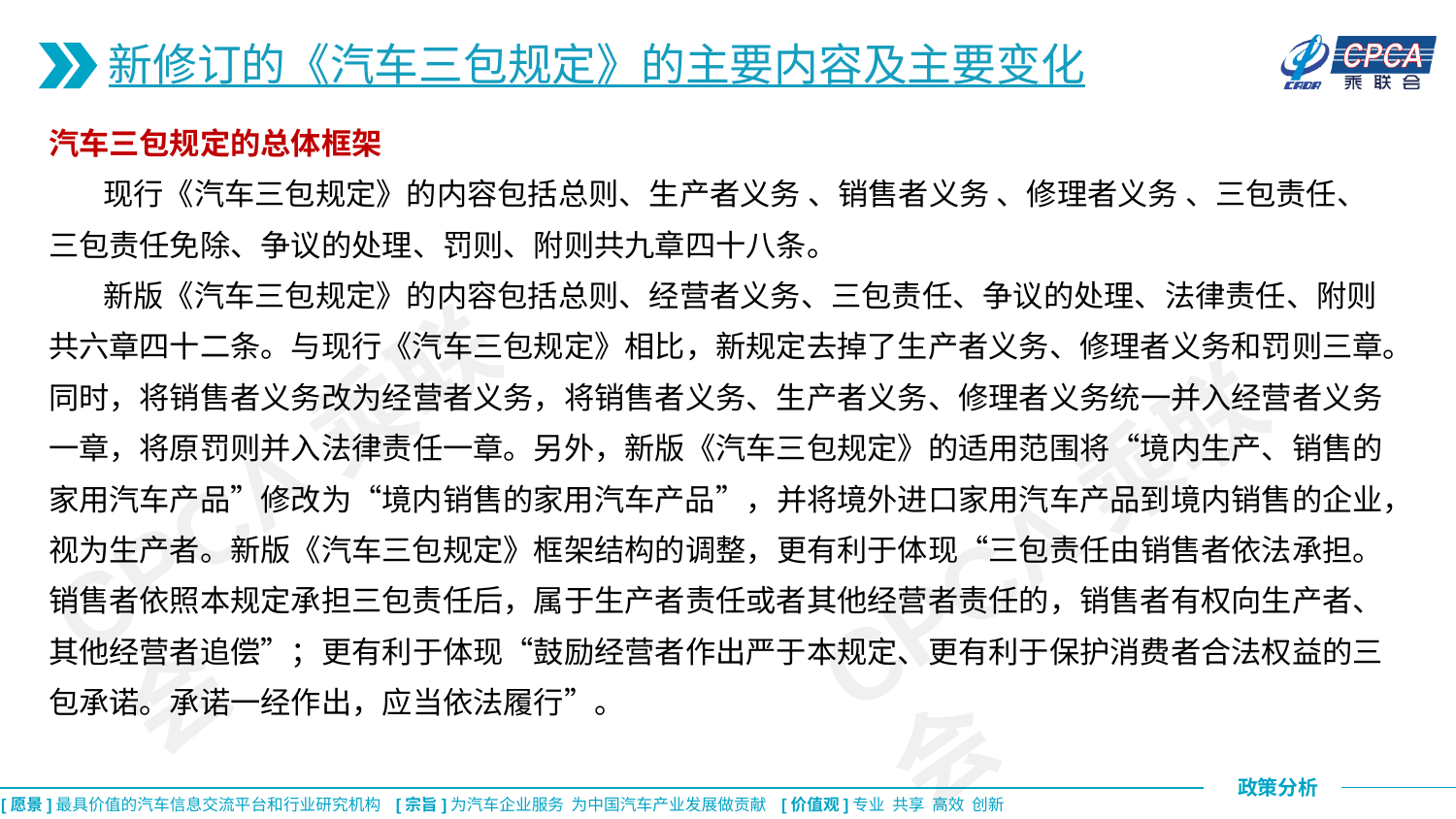

新修订的《汽车三包规定》的主要内容及主要变化
汽车三包规定的总体框架
       现行《汽车三包规定》的内容包括总则、生产者义务 、销售者义务 、修理者义务 、三包责任、三包责任免除、争议的处理、罚则、附则共九章四十八条。
       新版《汽车三包规定》的内容包括总则、经营者义务、三包责任、争议的处理、法律责任、附则共六章四十二条。与现行《汽车三包规定》相比，新规定去掉了生产者义务、修理者义务和罚则三章。同时，将销售者义务改为经营者义务，将销售者义务、生产者义务、修理者义务统一并入经营者义务一章，将原罚则并入法律责任一章。另外，新版《汽车三包规定》的适用范围将“境内生产、销售的家用汽车产品”修改为“境内销售的家用汽车产品”，并将境外进口家用汽车产品到境内销售的企业，视为生产者。新版《汽车三包规定》框架结构的调整，更有利于体现“三包责任由销售者依法承担。销售者依照本规定承担三包责任后，属于生产者责任或者其他经营者责任的，销售者有权向生产者、其他经营者追偿”；更有利于体现“鼓励经营者作出严于本规定、更有利于保护消费者合法权益的三包承诺。承诺一经作出，应当依法履行”。
CPCA乘联会
CPCA乘联会